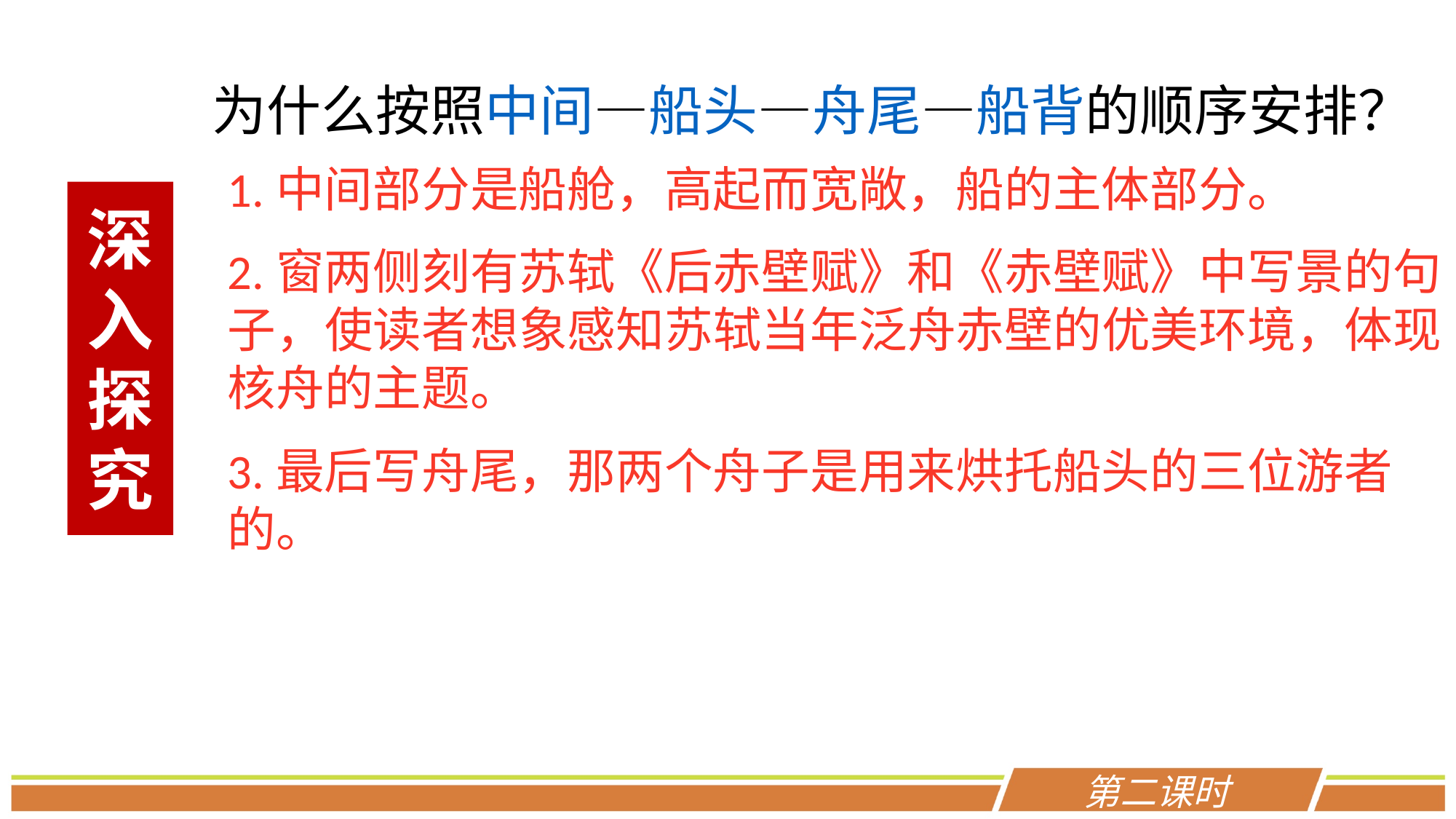

为什么按照中间—船头—舟尾—船背的顺序安排？

1.中间部分是船舱，高起而宽敞，船的主体部分。
2.窗两侧刻有苏轼《后赤壁赋》和《赤壁赋》中写景的句子，使读者想象感知苏轼当年泛舟赤壁的优美环境，体现核舟的主题。
3.最后写舟尾，那两个舟子是用来烘托船头的三位游者的。
深入探究
第二课时